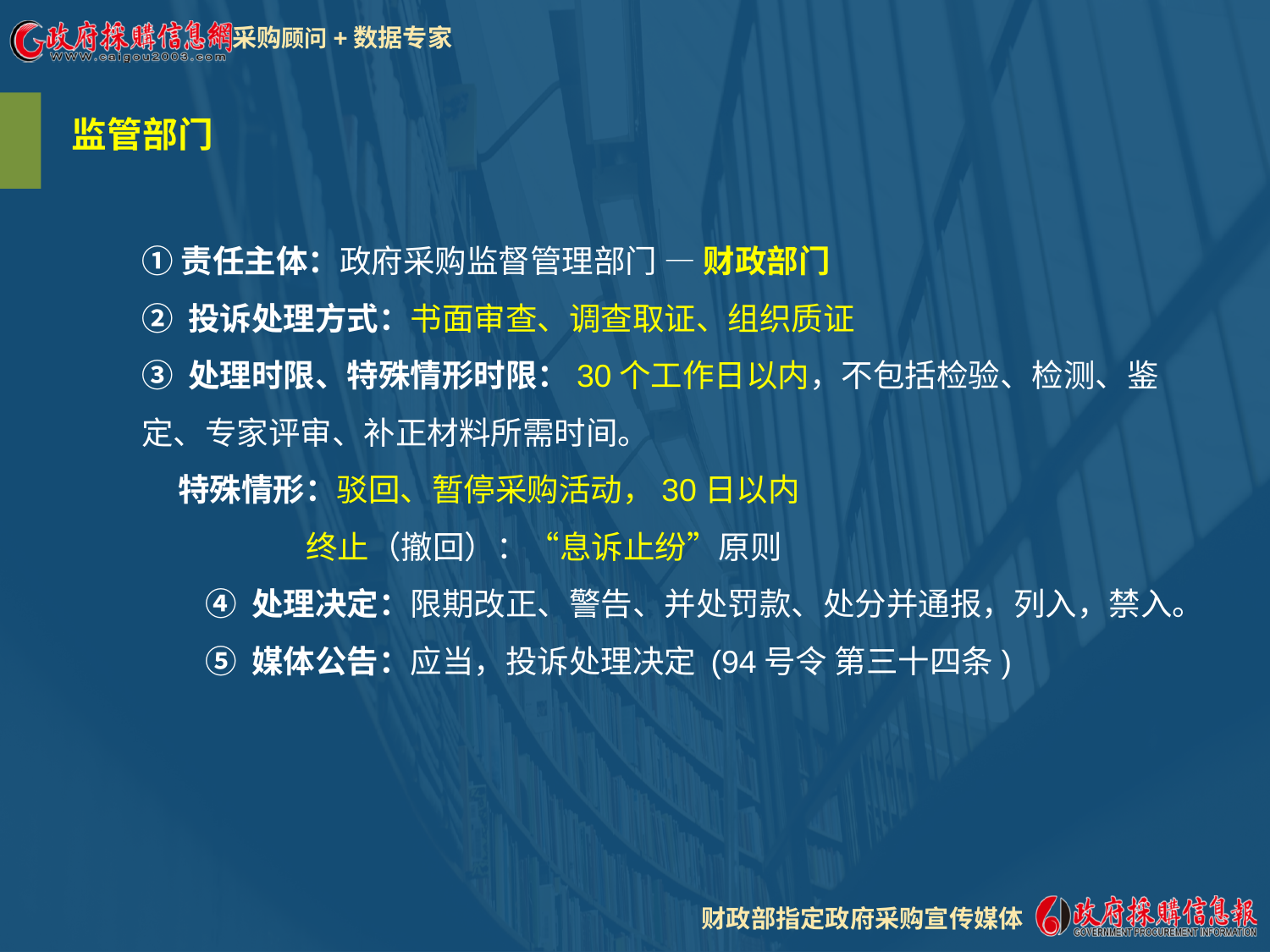

监管部门
①责任主体：政府采购监督管理部门 — 财政部门
② 投诉处理方式：书面审查、调查取证、组织质证
③ 处理时限、特殊情形时限：30个工作日以内，不包括检验、检测、鉴定、专家评审、补正材料所需时间。
    特殊情形：驳回、暂停采购活动，30日以内
             终止（撤回）：“息诉止纷”原则
④ 处理决定：限期改正、警告、并处罚款、处分并通报，列入，禁入。
⑤ 媒体公告：应当，投诉处理决定 (94号令 第三十四条)